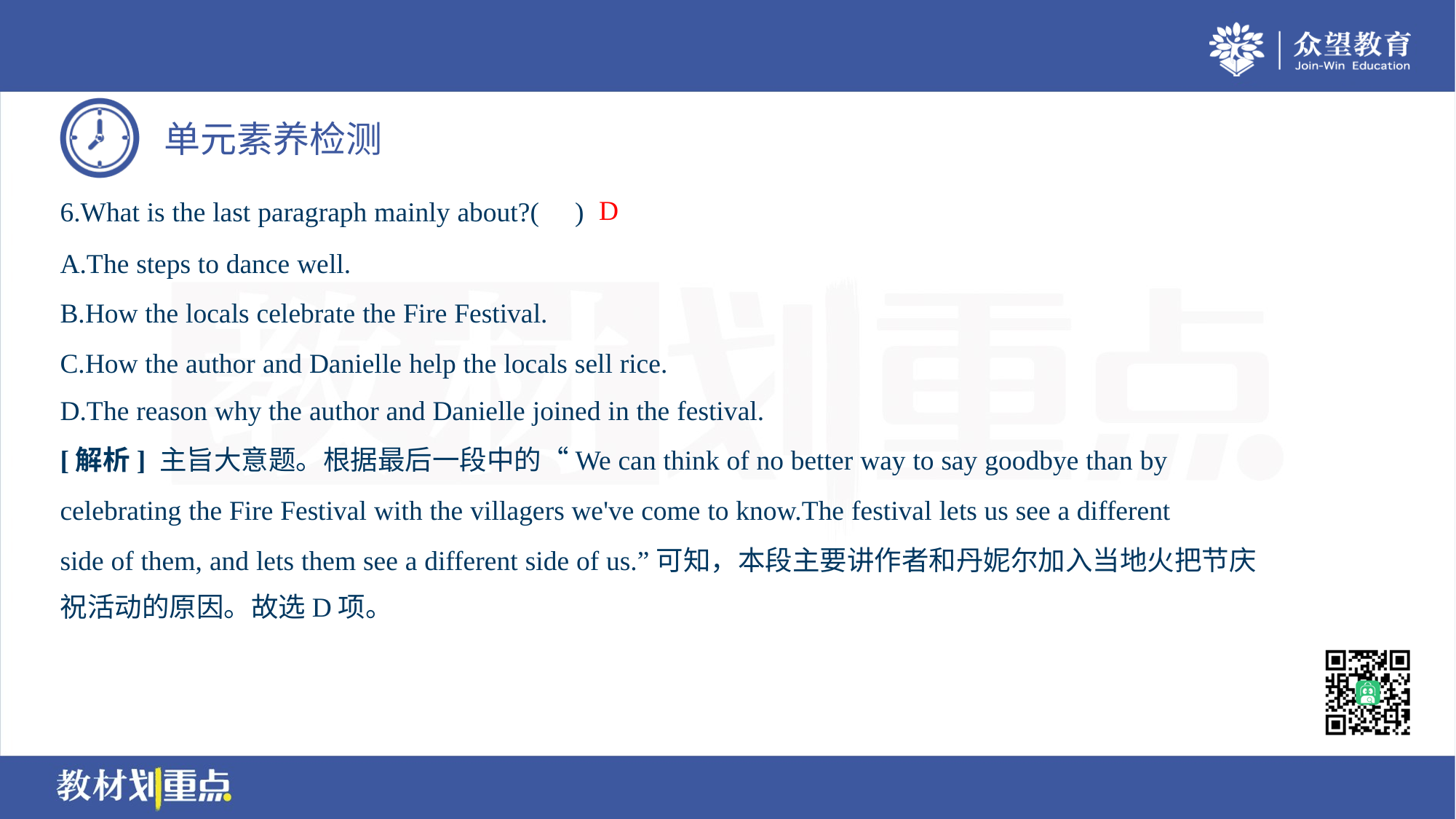

D
6.What is the last paragraph mainly about?(     )
A.The steps to dance well.
B.How the locals celebrate the Fire Festival.
C.How the author and Danielle help the locals sell rice.
D.The reason why the author and Danielle joined in the festival.
[解析] 主旨大意题。根据最后一段中的“We can think of no better way to say goodbye than by
celebrating the Fire Festival with the villagers we've come to know.The festival lets us see a different
side of them, and lets them see a different side of us.”可知，本段主要讲作者和丹妮尔加入当地火把节庆
祝活动的原因。故选D项。